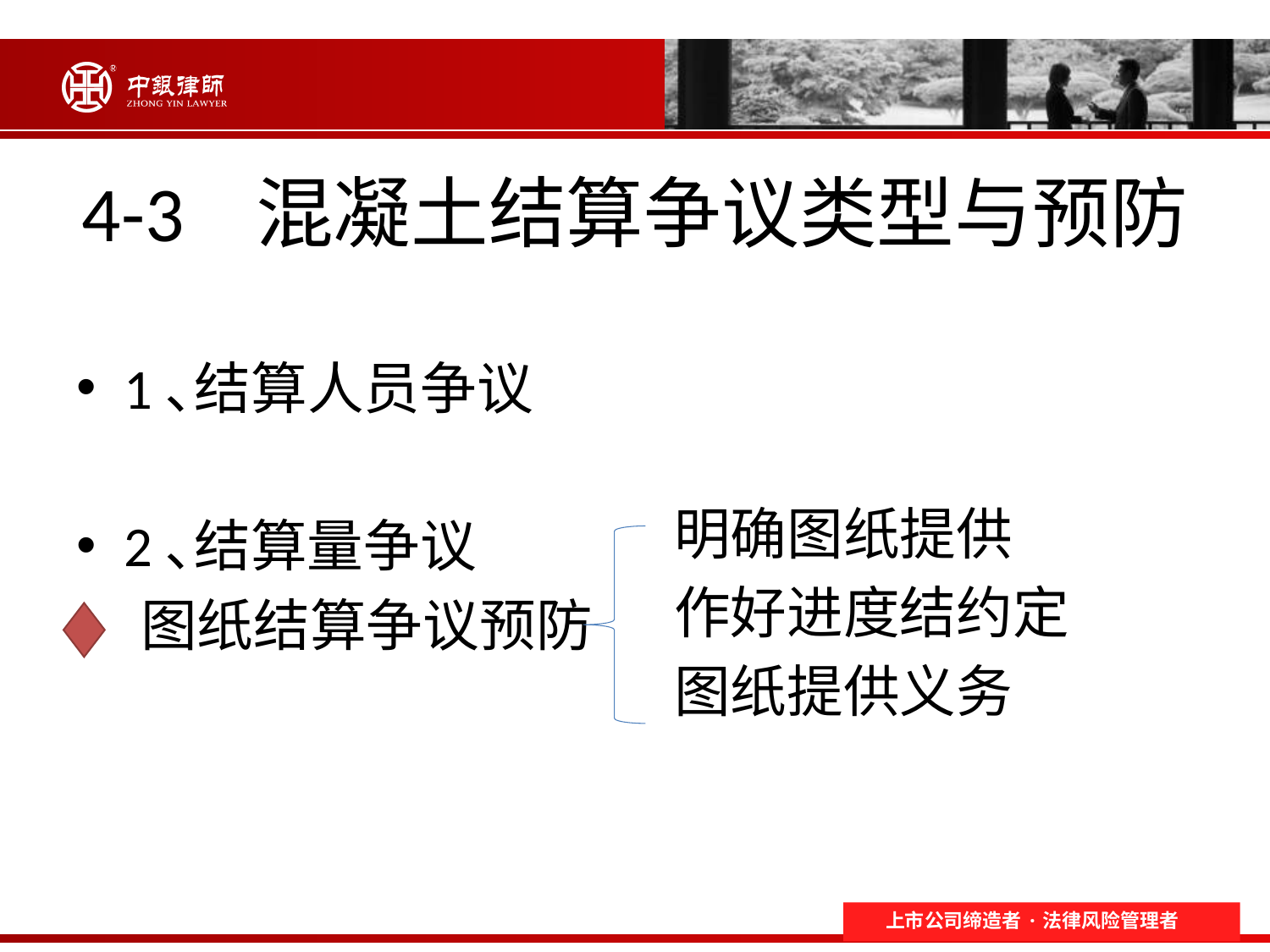

# 4-3   混凝土结算争议类型与预防
1､结算人员争议

2､结算量争议
    图纸结算争议预防

 明确图纸提供
 作好进度结约定
 图纸提供义务